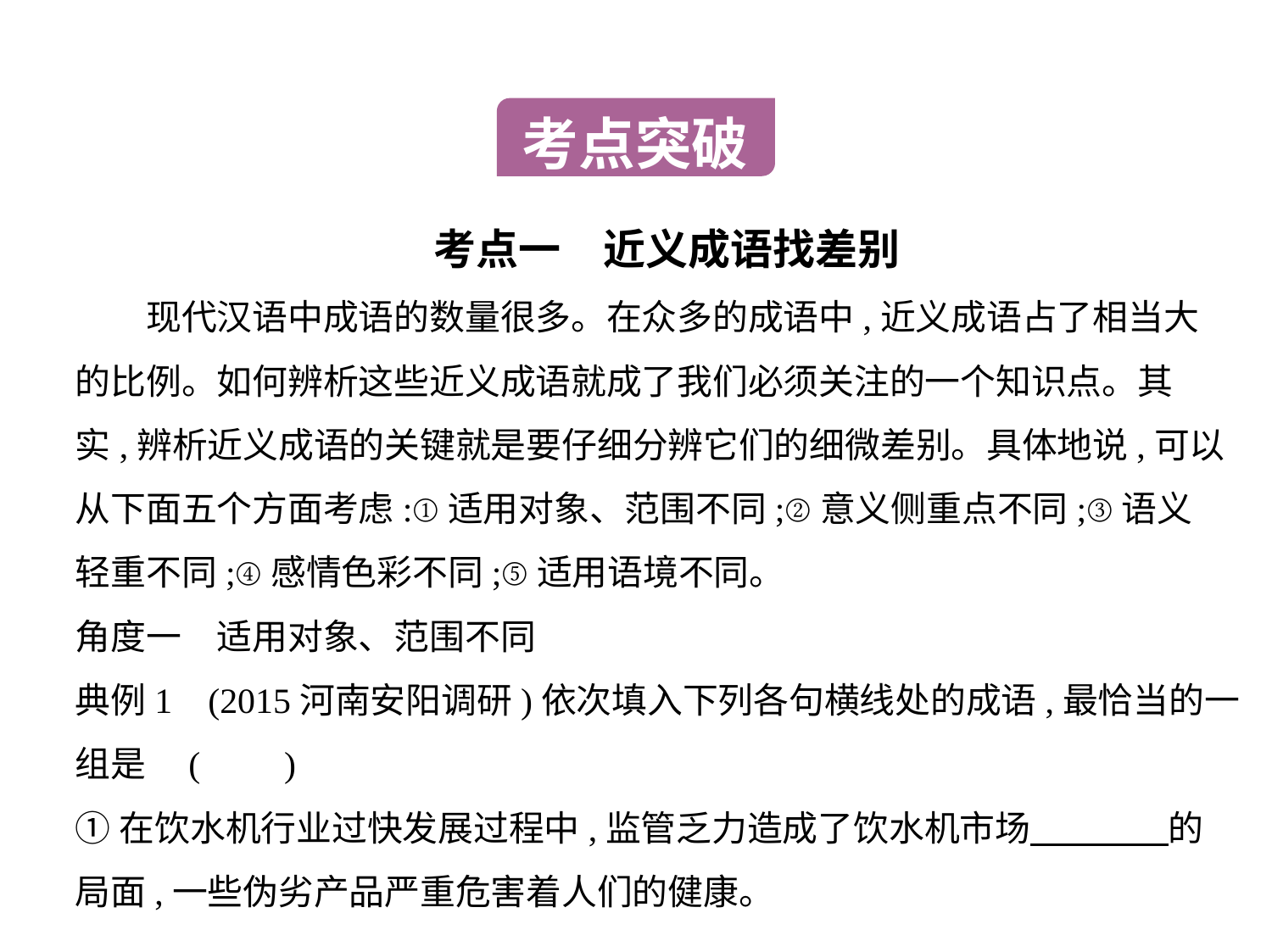

考点突破
考点一　近义成语找差别
　　现代汉语中成语的数量很多。在众多的成语中,近义成语占了相当大
的比例。如何辨析这些近义成语就成了我们必须关注的一个知识点。其
实,辨析近义成语的关键就是要仔细分辨它们的细微差别。具体地说,可以
从下面五个方面考虑:①适用对象、范围不同;②意义侧重点不同;③语义
轻重不同;④感情色彩不同;⑤适用语境不同。
角度一　适用对象、范围不同
典例1    (2015河南安阳调研)依次填入下列各句横线处的成语,最恰当的一
组是 (　    )
①在饮水机行业过快发展过程中,监管乏力造成了饮水机市场　　　    的
局面,一些伪劣产品严重危害着人们的健康。